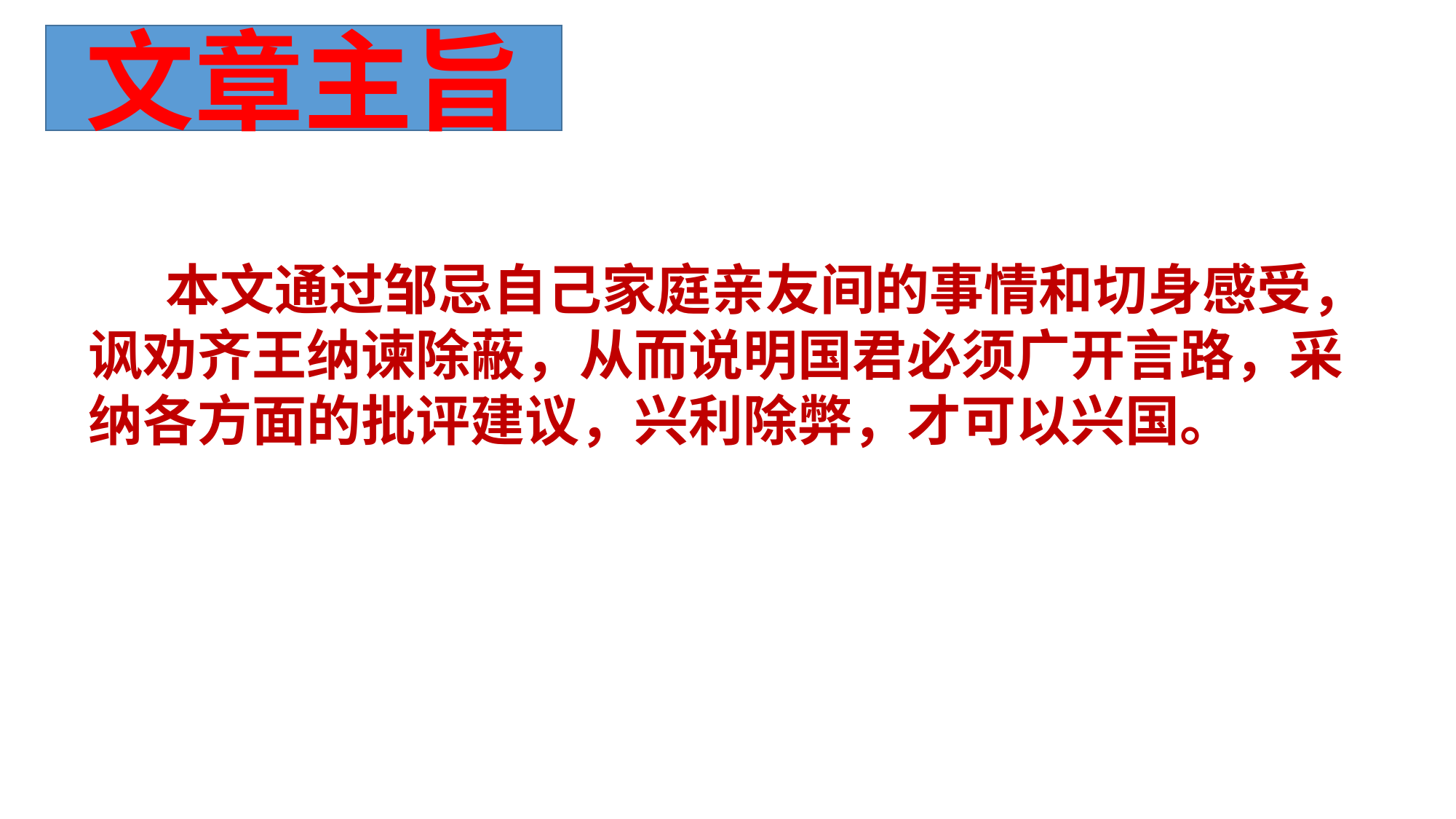

文章主旨
      本文通过邹忌自己家庭亲友间的事情和切身感受，
讽劝齐王纳谏除蔽，从而说明国君必须广开言路，采
纳各方面的批评建议，兴利除弊，才可以兴国。